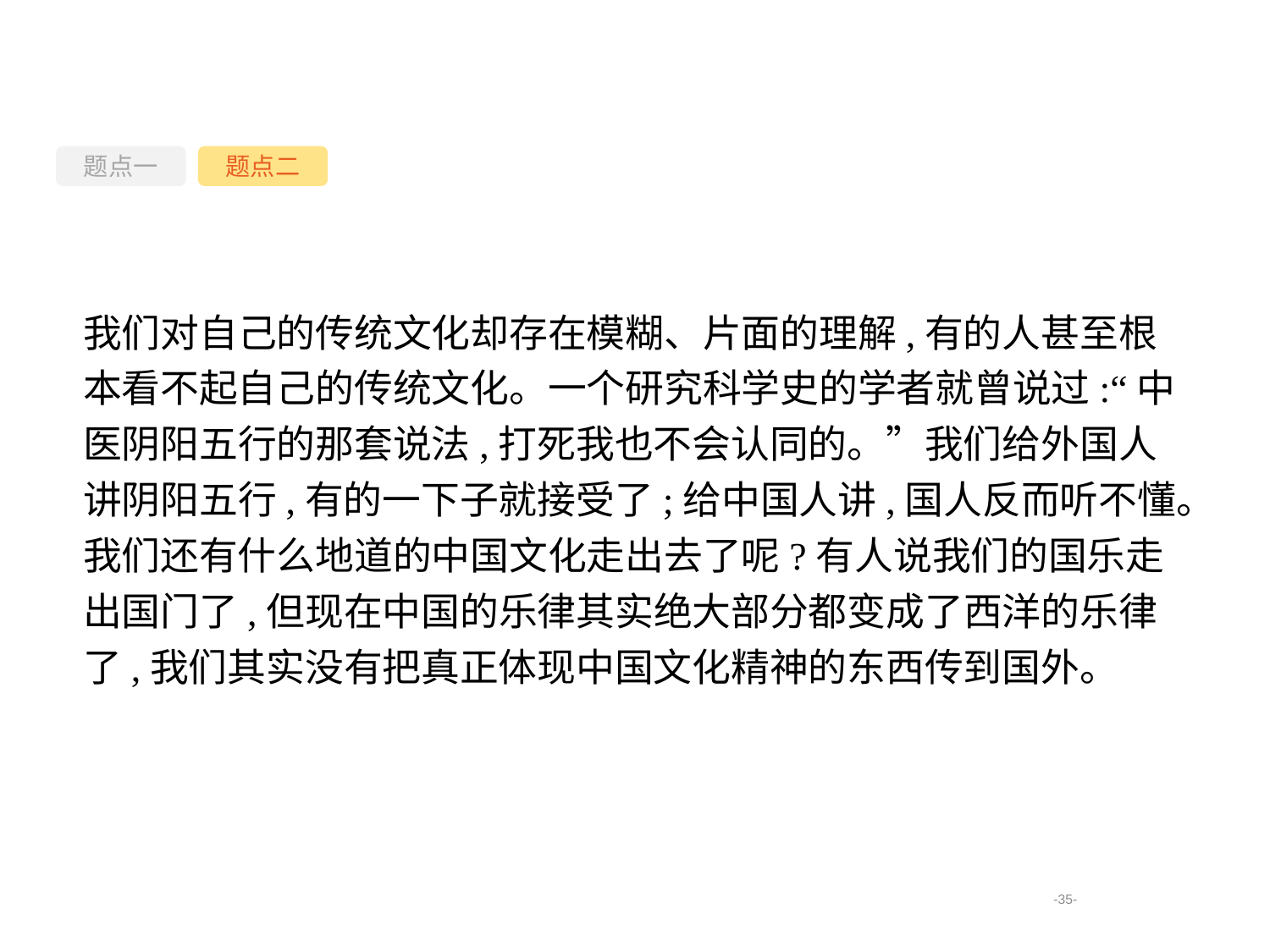

题点一
题点二
我们对自己的传统文化却存在模糊、片面的理解,有的人甚至根本看不起自己的传统文化。一个研究科学史的学者就曾说过:“中医阴阳五行的那套说法,打死我也不会认同的。”我们给外国人讲阴阳五行,有的一下子就接受了;给中国人讲,国人反而听不懂。我们还有什么地道的中国文化走出去了呢?有人说我们的国乐走出国门了,但现在中国的乐律其实绝大部分都变成了西洋的乐律了,我们其实没有把真正体现中国文化精神的东西传到国外。
-35-